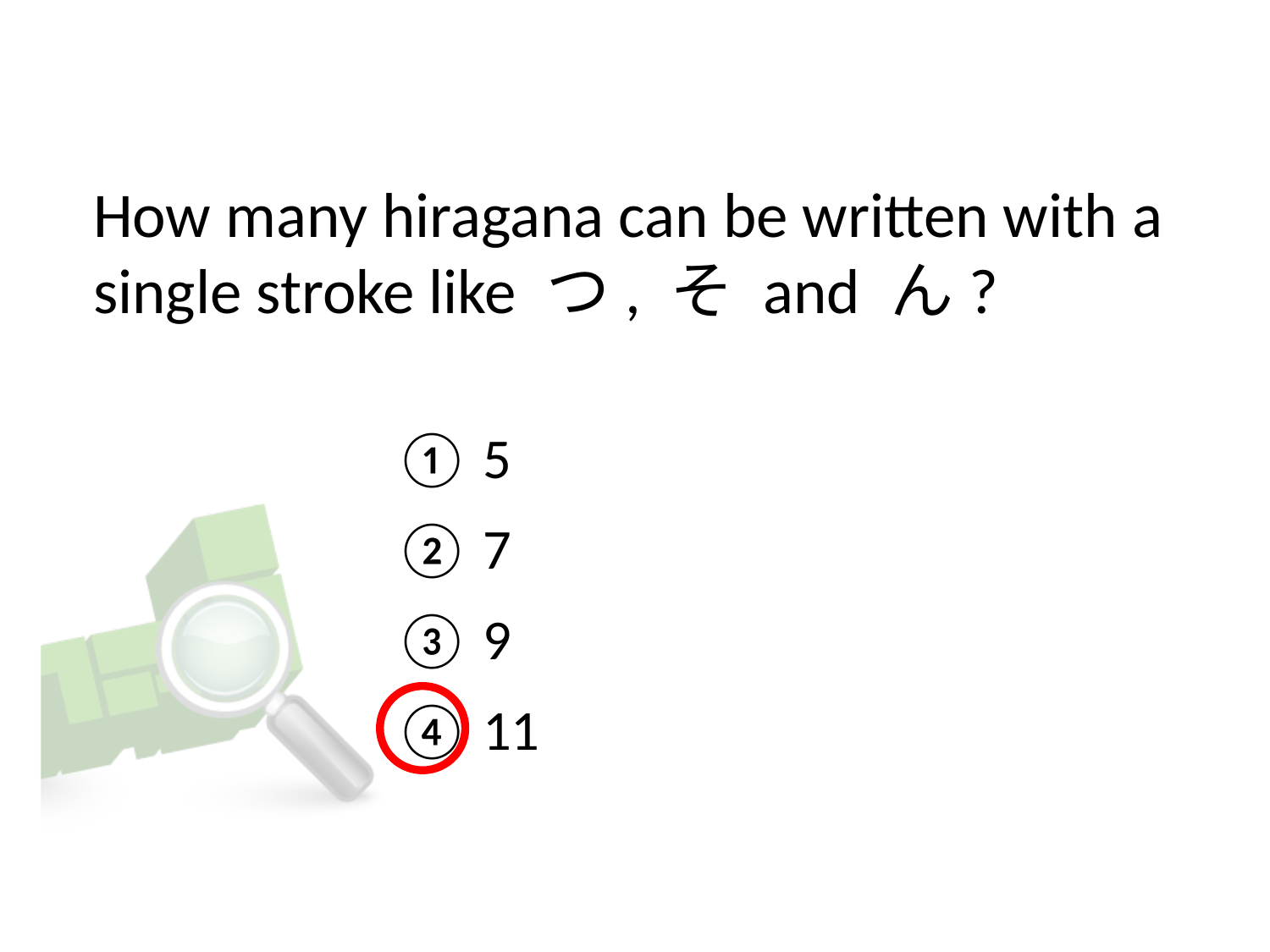

# How many hiragana can be written with a single stroke like つ, そ and ん?
① 5
② 7
③ 9
④ 11